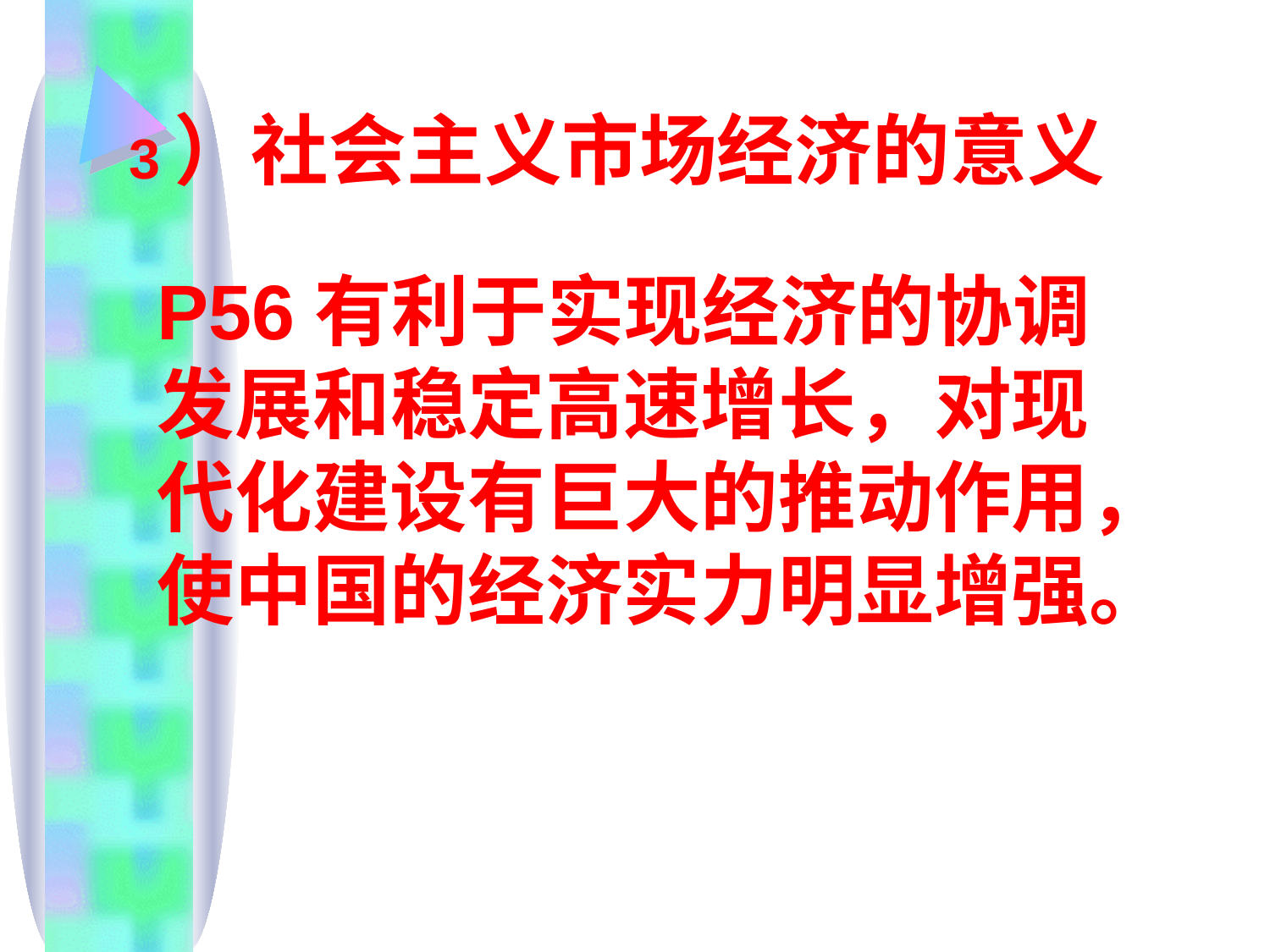

3）社会主义市场经济的意义
P56有利于实现经济的协调发展和稳定高速增长，对现代化建设有巨大的推动作用，使中国的经济实力明显增强。